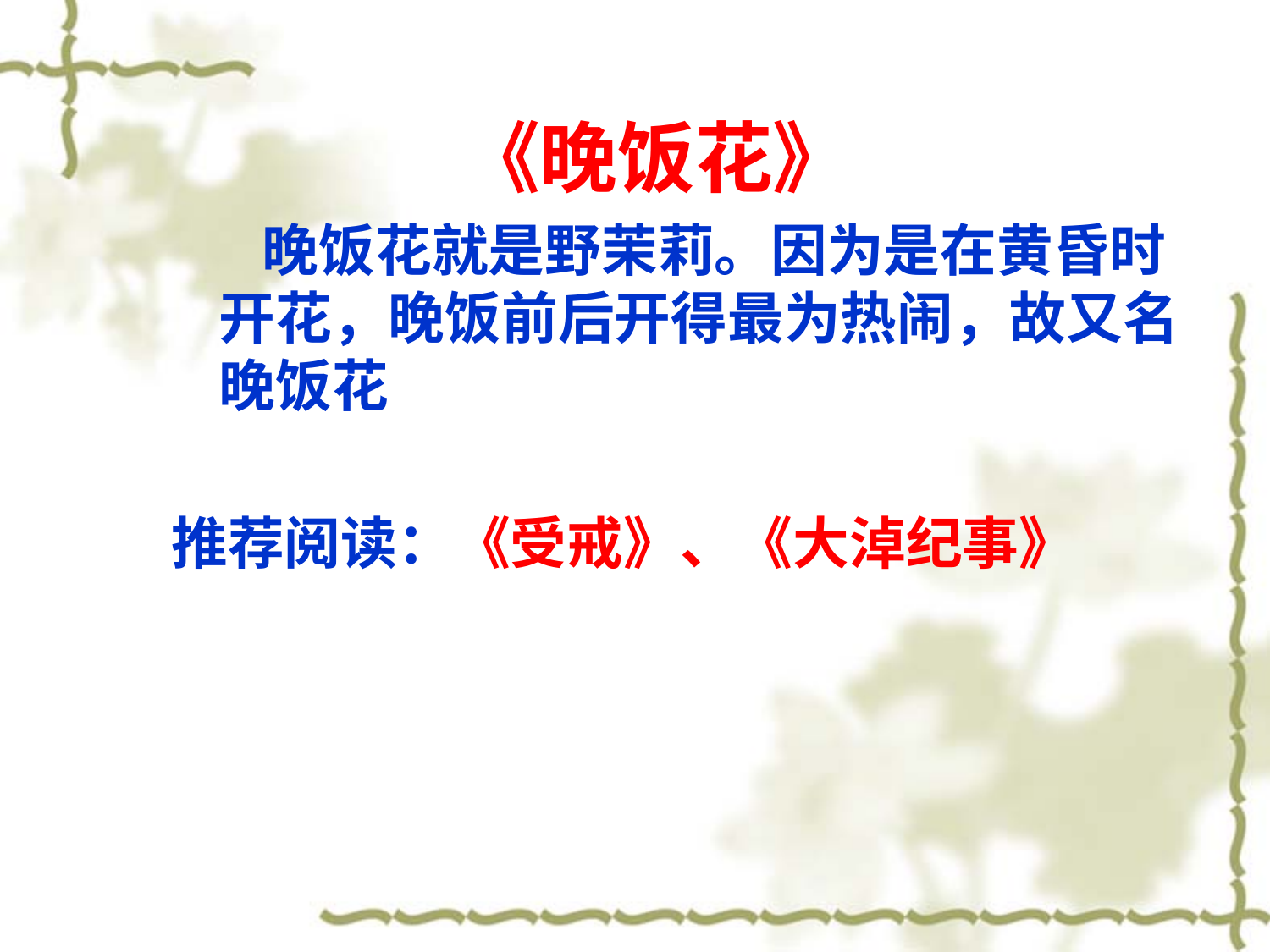

《晚饭花》
      晚饭花就是野茉莉。因为是在黄昏时开花，晚饭前后开得最为热闹，故又名晚饭花

推荐阅读：《受戒》、《大淖纪事》